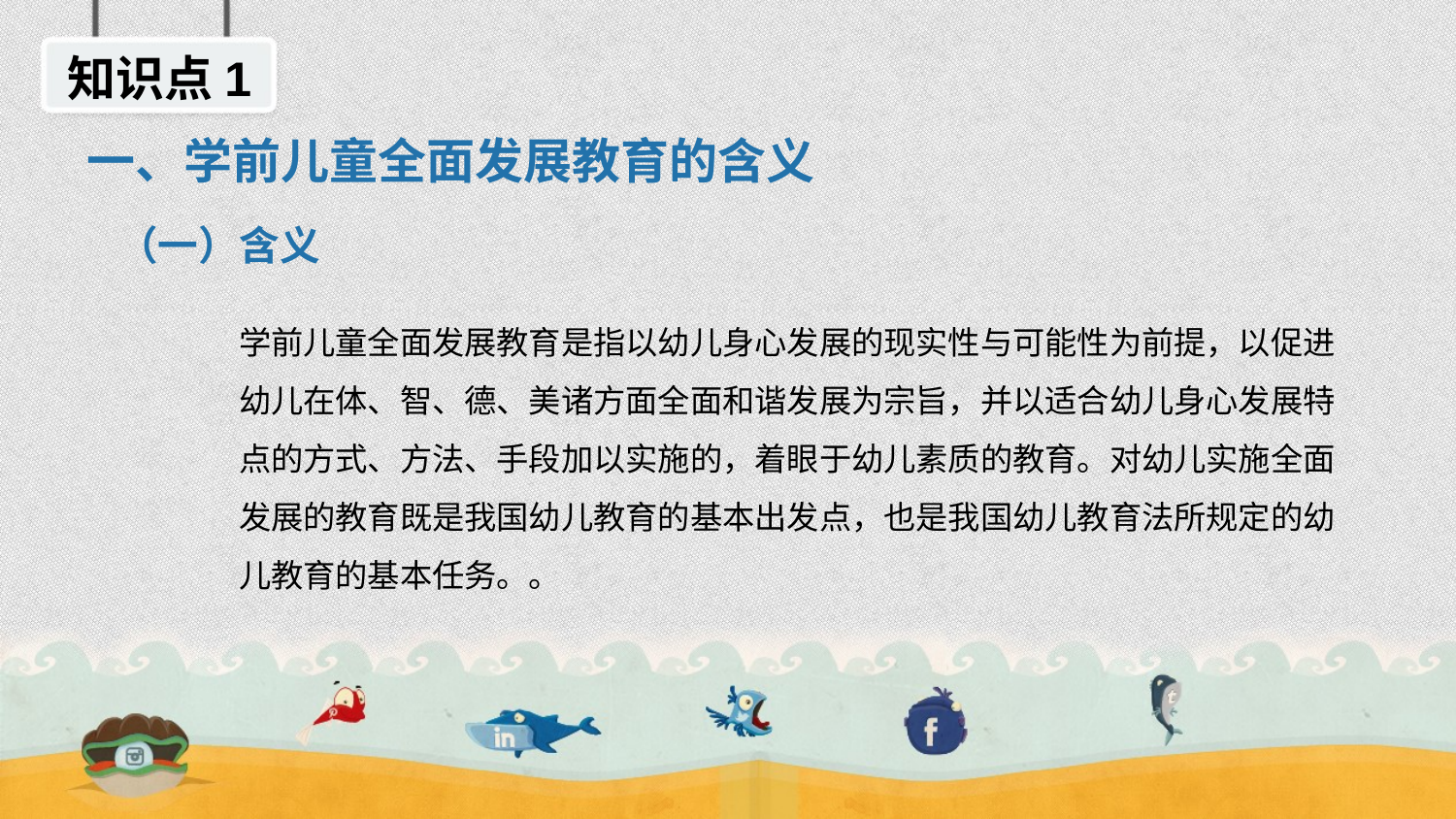

知识点1
一、学前儿童全面发展教育的含义
（一）含义
学前儿童全面发展教育是指以幼儿身心发展的现实性与可能性为前提，以促进幼儿在体、智、德、美诸方面全面和谐发展为宗旨，并以适合幼儿身心发展特点的方式、方法、手段加以实施的，着眼于幼儿素质的教育。对幼儿实施全面发展的教育既是我国幼儿教育的基本出发点，也是我国幼儿教育法所规定的幼儿教育的基本任务。。